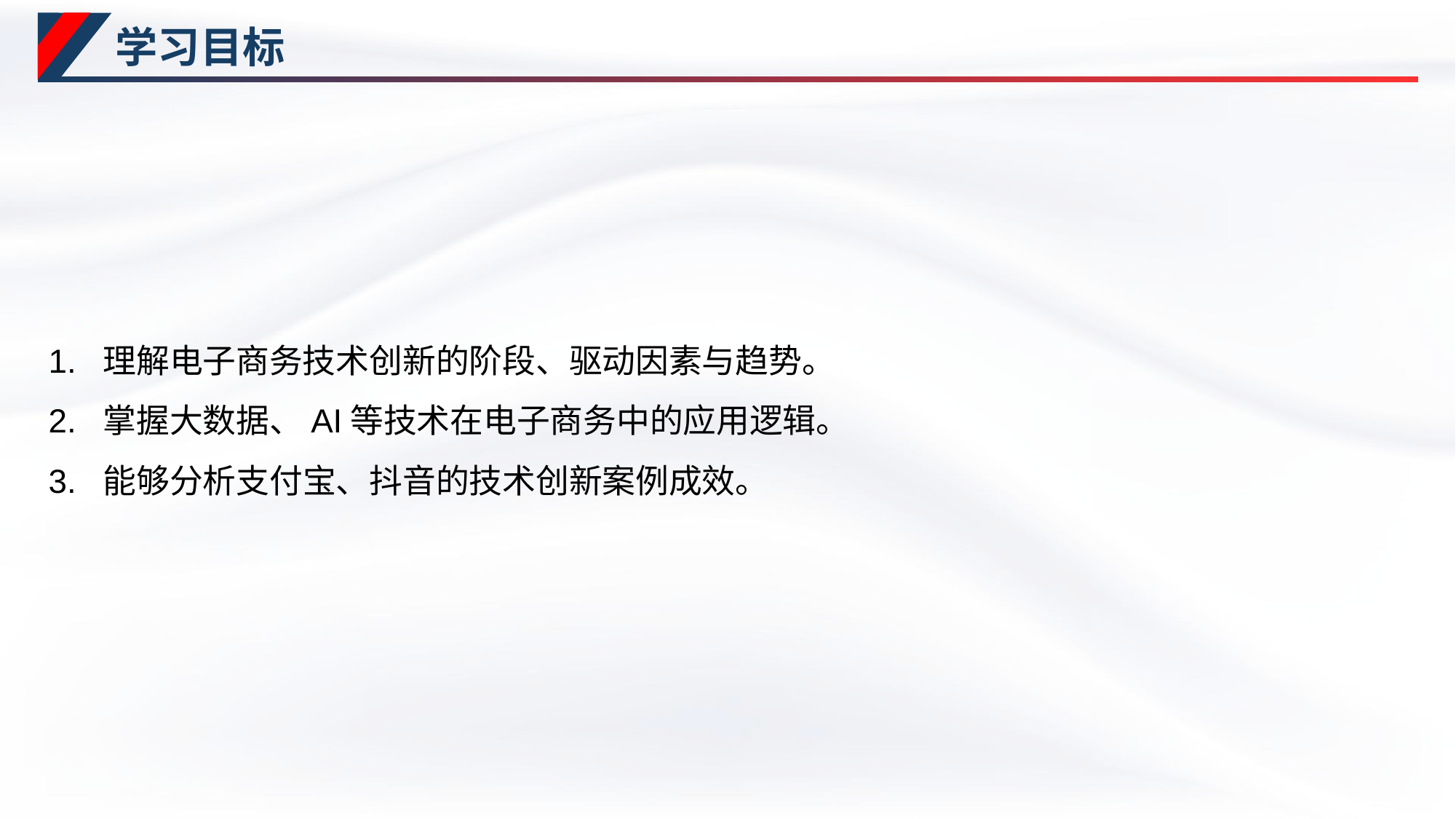

理解电子商务技术创新的阶段、驱动因素与趋势。
掌握大数据、AI等技术在电子商务中的应用逻辑。
能够分析支付宝、抖音的技术创新案例成效。